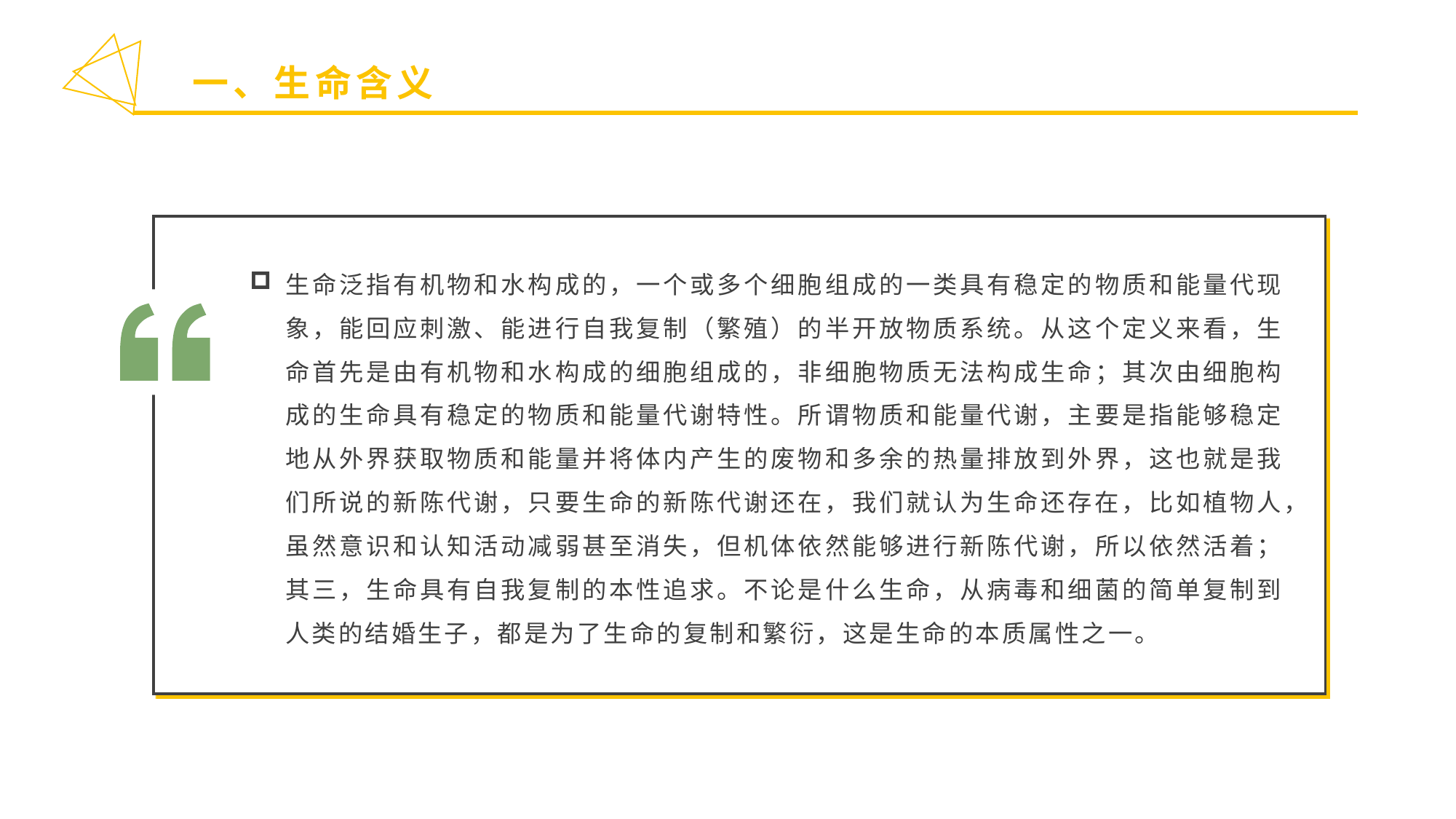

一、生命含义

生命泛指有机物和水构成的，一个或多个细胞组成的一类具有稳定的物质和能量代现象，能回应刺激、能进行自我复制（繁殖）的半开放物质系统。从这个定义来看，生命首先是由有机物和水构成的细胞组成的，非细胞物质无法构成生命；其次由细胞构成的生命具有稳定的物质和能量代谢特性。所谓物质和能量代谢，主要是指能够稳定地从外界获取物质和能量并将体内产生的废物和多余的热量排放到外界，这也就是我们所说的新陈代谢，只要生命的新陈代谢还在，我们就认为生命还存在，比如植物人，虽然意识和认知活动减弱甚至消失，但机体依然能够进行新陈代谢，所以依然活着；其三，生命具有自我复制的本性追求。不论是什么生命，从病毒和细菌的简单复制到人类的结婚生子，都是为了生命的复制和繁衍，这是生命的本质属性之一。